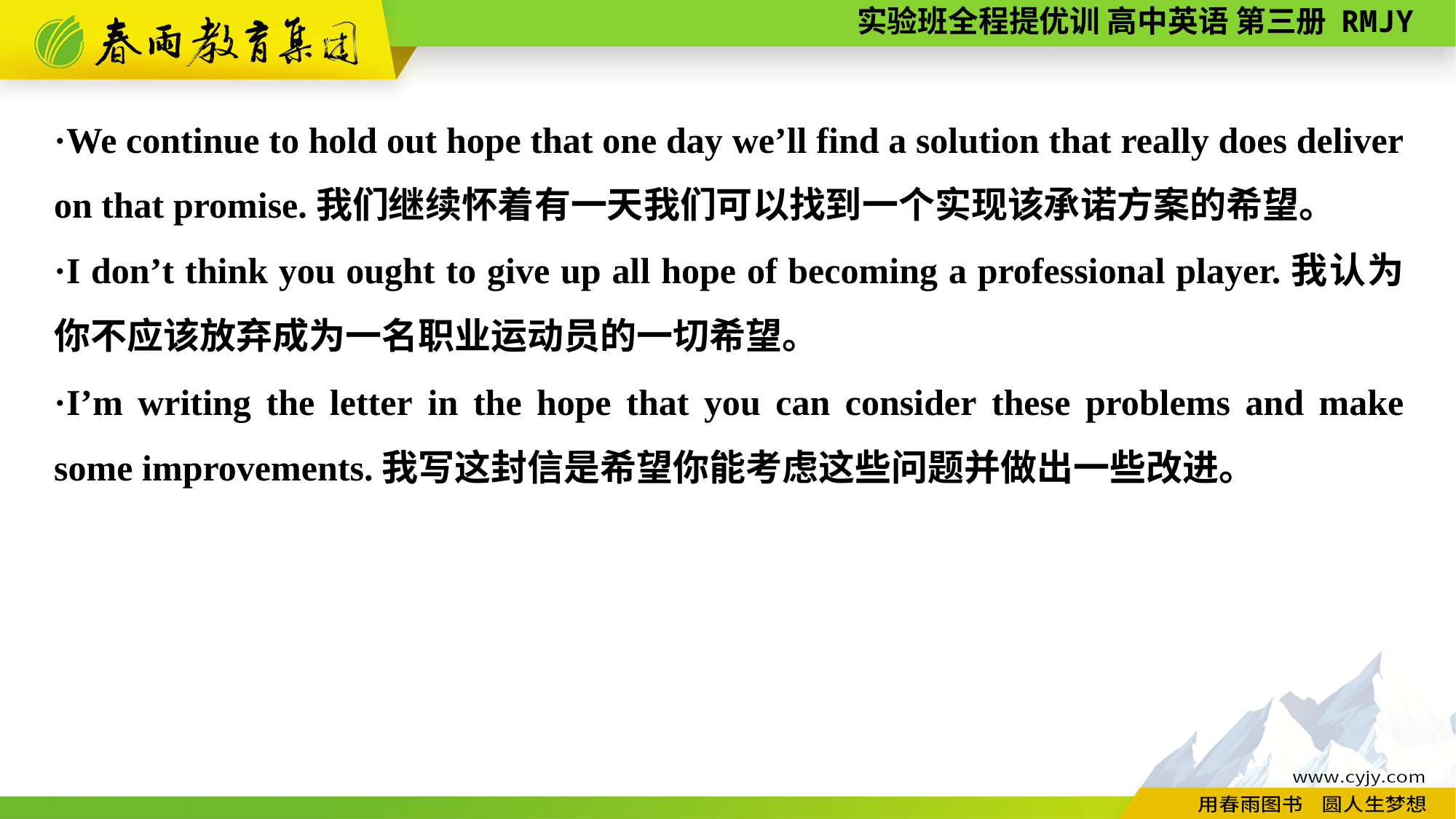

·We continue to hold out hope that one day we’ll find a solution that really does deliver on that promise.我们继续怀着有一天我们可以找到一个实现该承诺方案的希望。
·I don’t think you ought to give up all hope of becoming a professional player.我认为你不应该放弃成为一名职业运动员的一切希望。
·I’m writing the letter in the hope that you can consider these problems and make some improvements.我写这封信是希望你能考虑这些问题并做出一些改进。